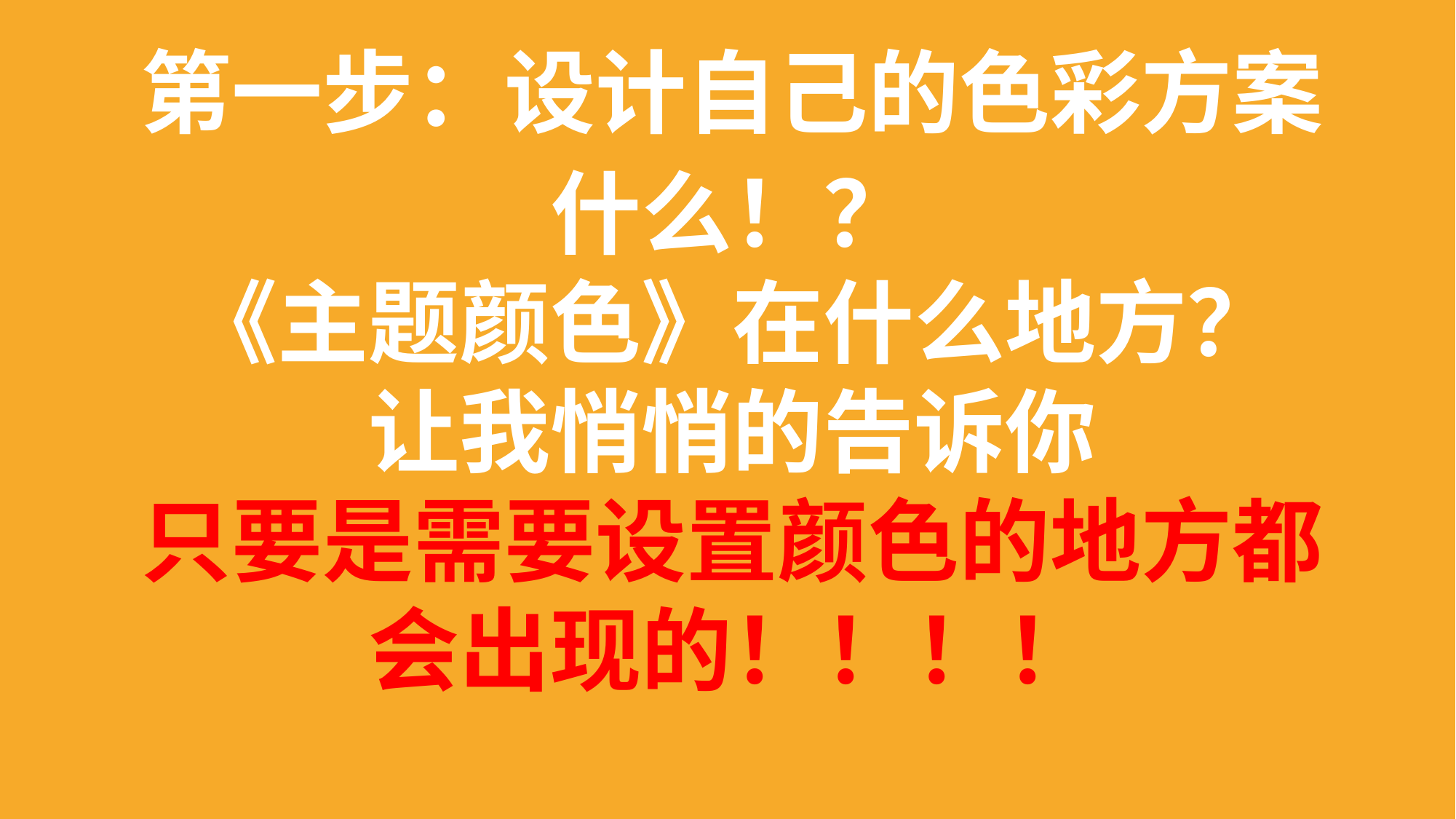

第一步：设计自己的色彩方案
什么！？
《主题颜色》在什么地方？
让我悄悄的告诉你
只要是需要设置颜色的地方都会出现的！！！！